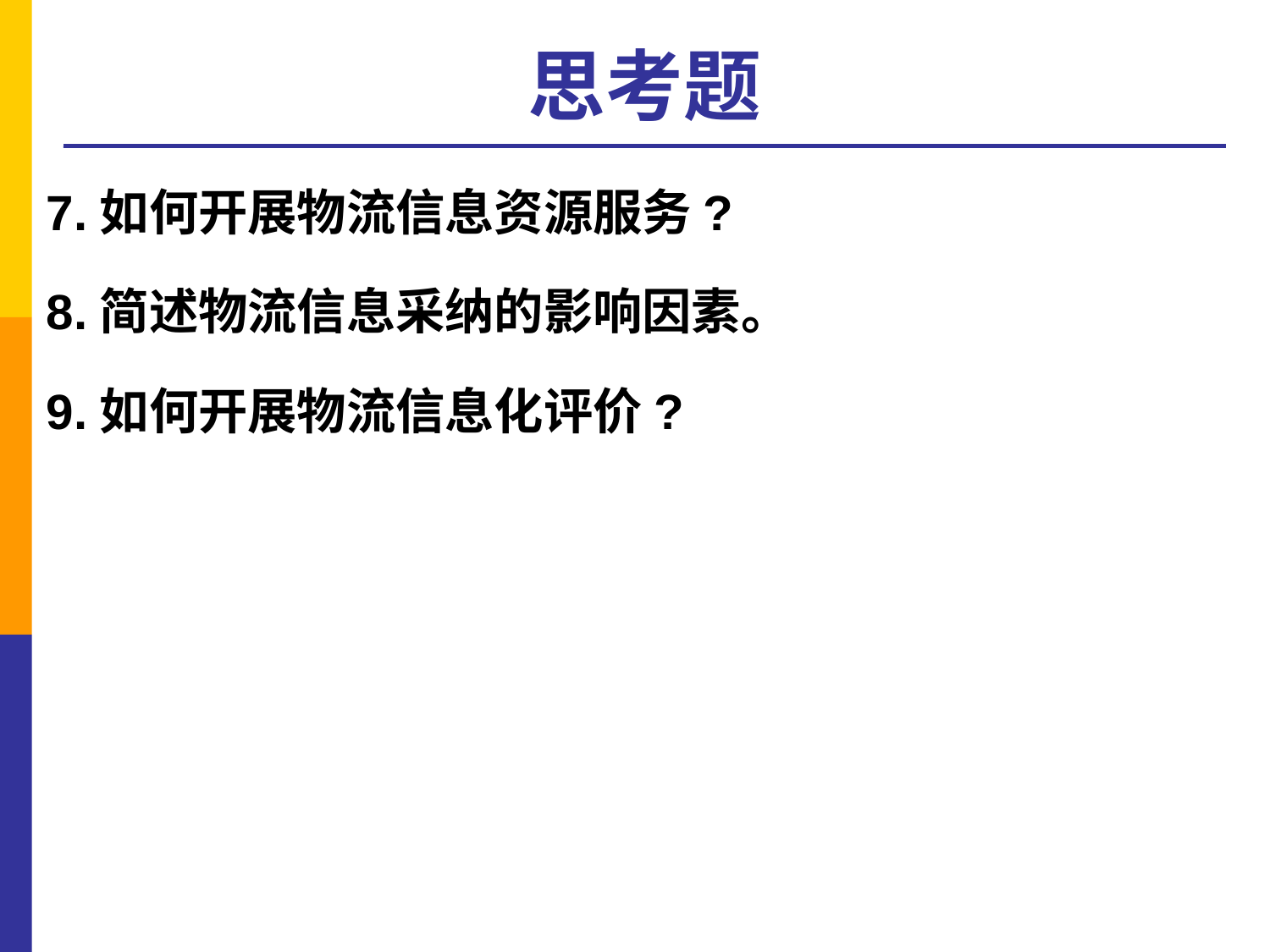

# 思考题
7.如何开展物流信息资源服务?
8.简述物流信息采纳的影响因素。
9.如何开展物流信息化评价?